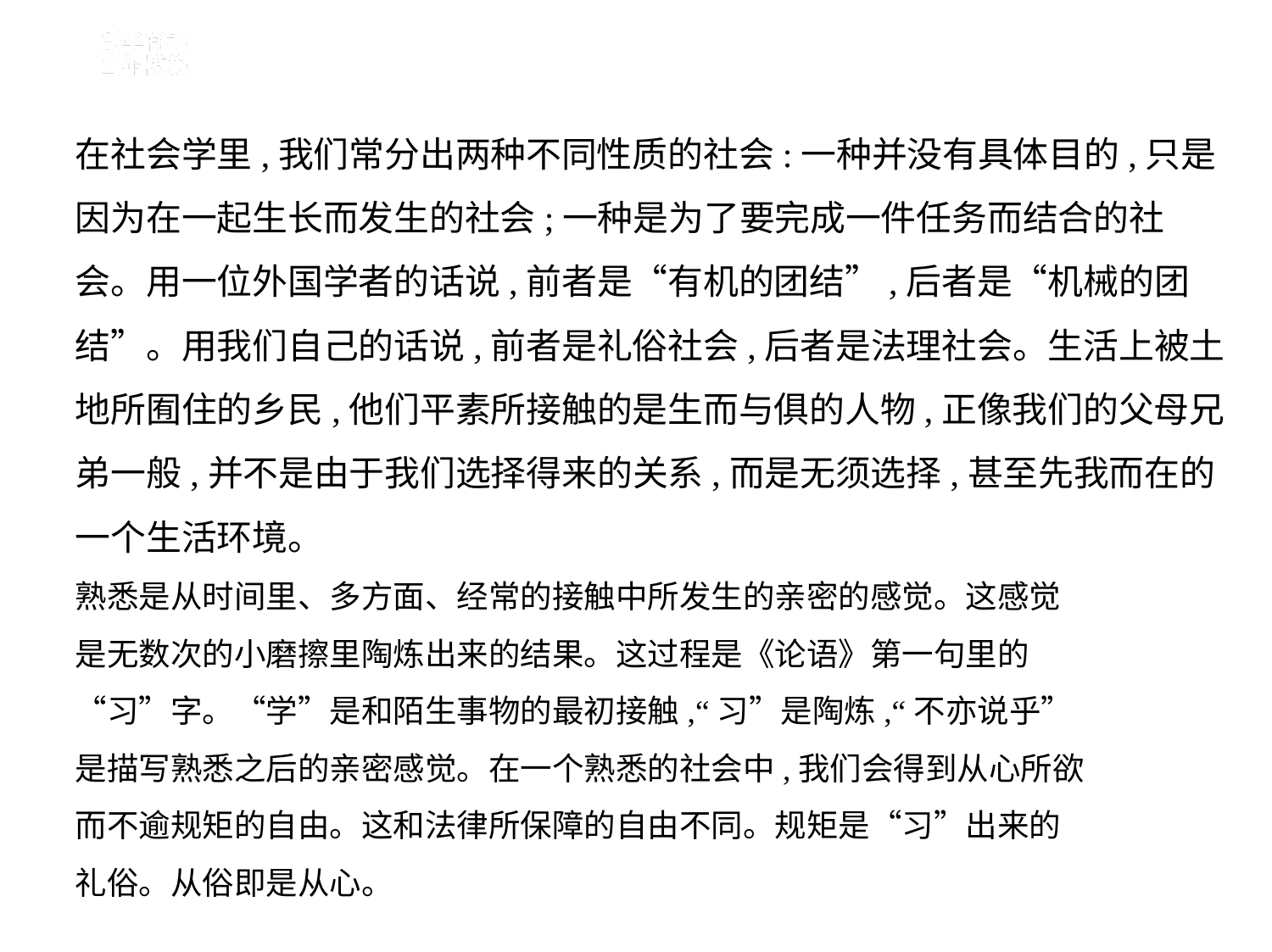

在社会学里,我们常分出两种不同性质的社会:一种并没有具体目的,只是
因为在一起生长而发生的社会;一种是为了要完成一件任务而结合的社
会。用一位外国学者的话说,前者是“有机的团结”,后者是“机械的团
结”。用我们自己的话说,前者是礼俗社会,后者是法理社会。生活上被土
地所囿住的乡民,他们平素所接触的是生而与俱的人物,正像我们的父母兄
弟一般,并不是由于我们选择得来的关系,而是无须选择,甚至先我而在的
一个生活环境。
熟悉是从时间里、多方面、经常的接触中所发生的亲密的感觉。这感觉
是无数次的小磨擦里陶炼出来的结果。这过程是《论语》第一句里的
“习”字。“学”是和陌生事物的最初接触,“习”是陶炼,“不亦说乎”
是描写熟悉之后的亲密感觉。在一个熟悉的社会中,我们会得到从心所欲
而不逾规矩的自由。这和法律所保障的自由不同。规矩是“习”出来的
礼俗。从俗即是从心。